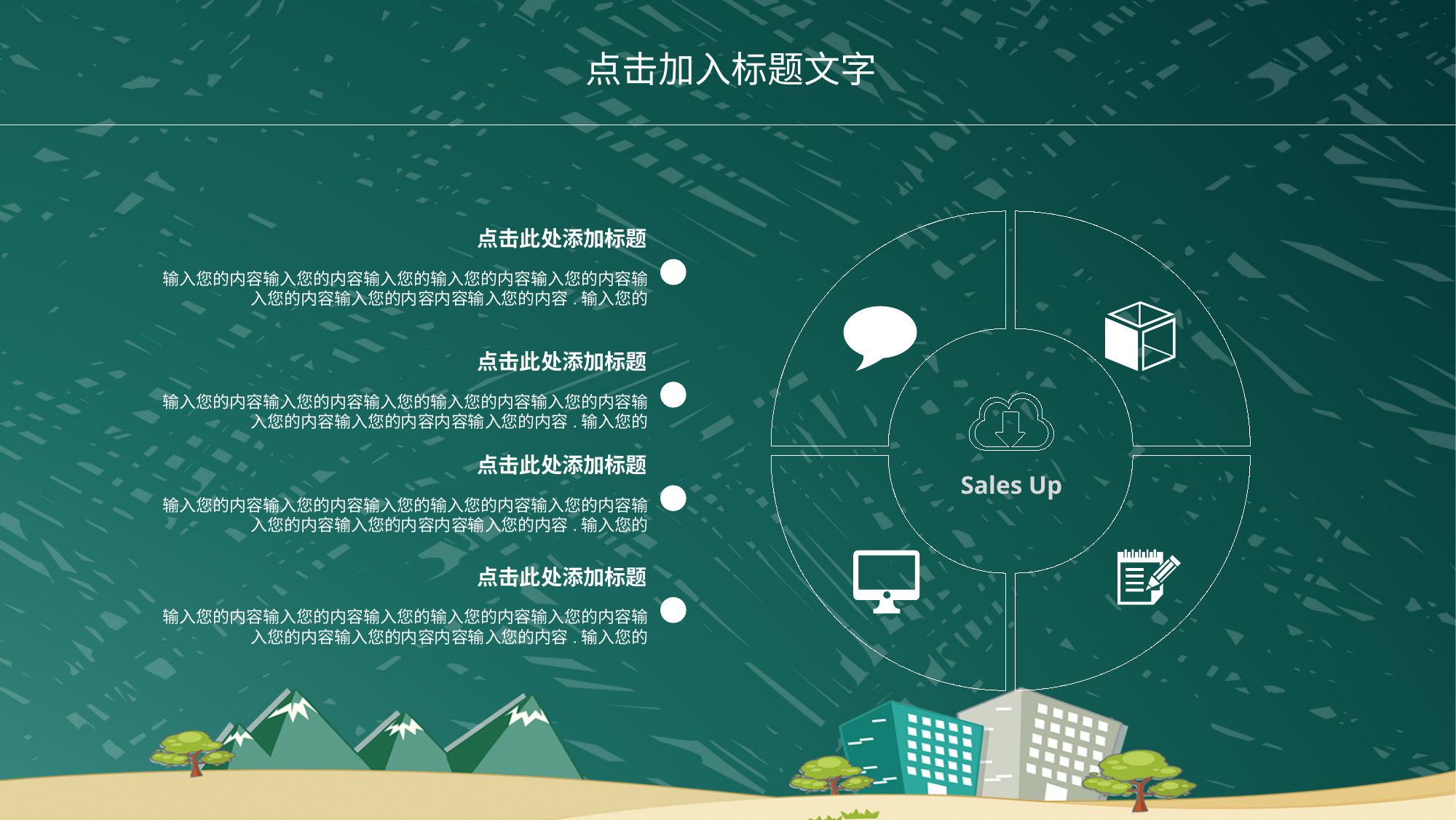

点击加入标题文字

### Chart

| Category | Sales |
|---|---|
| 1st Qtr | 3.0 |
| 2nd Qtr | 3.0 |
| 3rd Qtr | 3.0 |
| 4th Qtr | 3.0 |

Sales Up

点击此处添加标题

输入您的内容输入您的内容输入您的输入您的内容输入您的内容输入您的内容输入您的内容内容输入您的内容.输入您的
点击此处添加标题

输入您的内容输入您的内容输入您的输入您的内容输入您的内容输入您的内容输入您的内容内容输入您的内容.输入您的
点击此处添加标题

输入您的内容输入您的内容输入您的输入您的内容输入您的内容输入您的内容输入您的内容内容输入您的内容.输入您的
点击此处添加标题

输入您的内容输入您的内容输入您的输入您的内容输入您的内容输入您的内容输入您的内容内容输入您的内容.输入您的